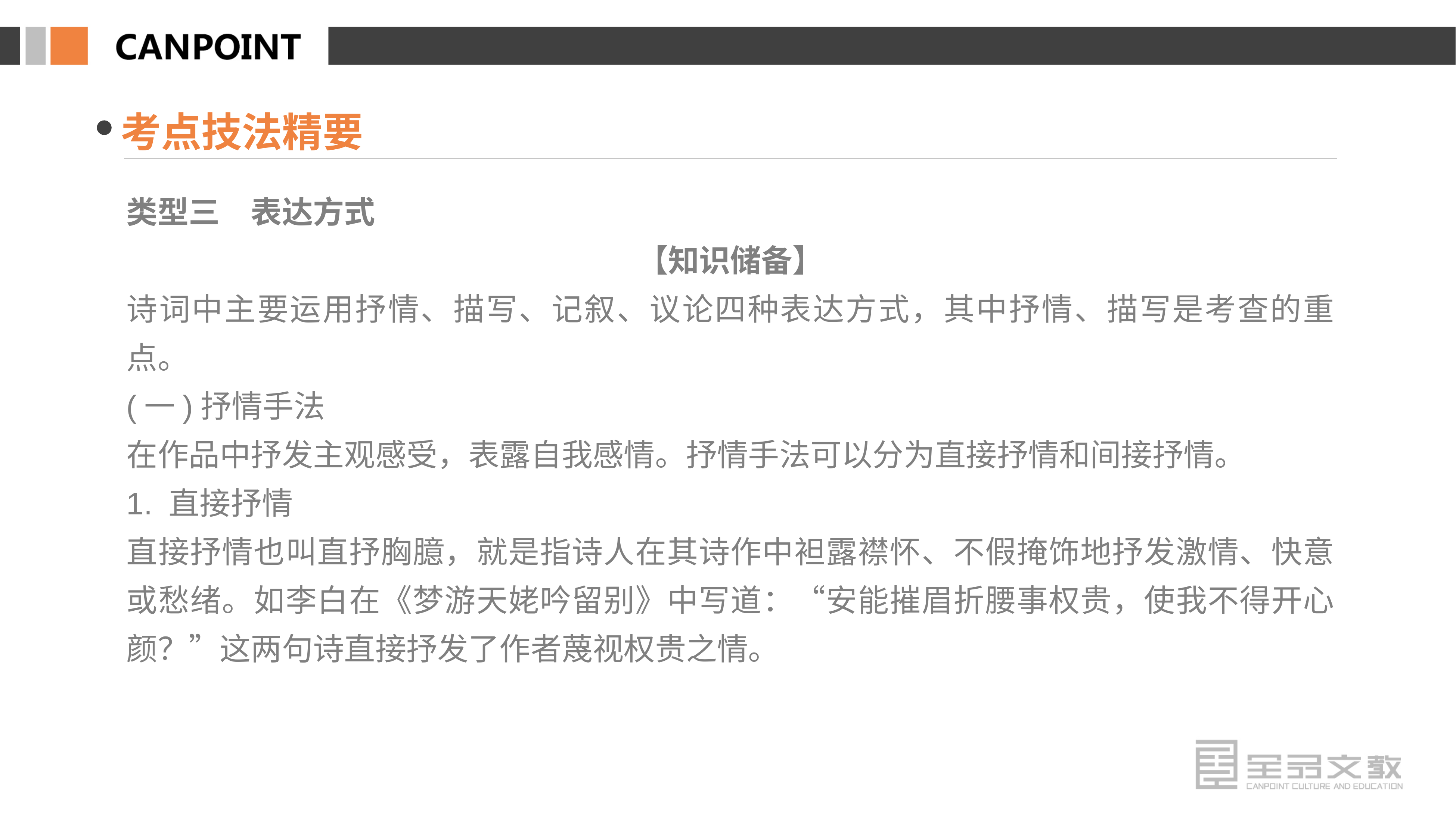

考点技法精要

类型三　表达方式
【知识储备】
诗词中主要运用抒情、描写、记叙、议论四种表达方式，其中抒情、描写是考查的重点。
(一)抒情手法
在作品中抒发主观感受，表露自我感情。抒情手法可以分为直接抒情和间接抒情。
1. 直接抒情
直接抒情也叫直抒胸臆，就是指诗人在其诗作中袒露襟怀、不假掩饰地抒发激情、快意或愁绪。如李白在《梦游天姥吟留别》中写道：“安能摧眉折腰事权贵，使我不得开心颜？”这两句诗直接抒发了作者蔑视权贵之情。